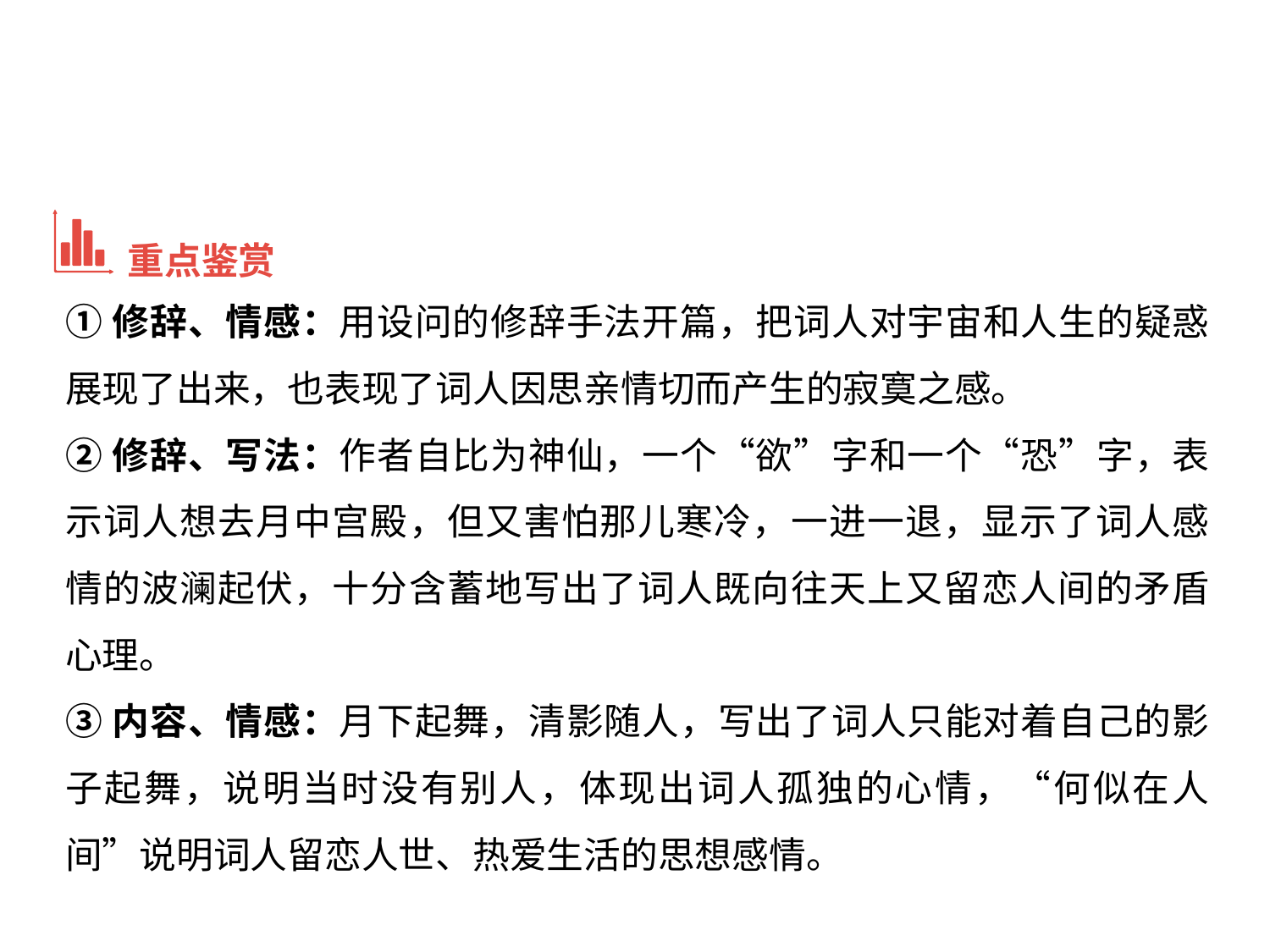

重点鉴赏
①修辞、情感：用设问的修辞手法开篇，把词人对宇宙和人生的疑惑展现了出来，也表现了词人因思亲情切而产生的寂寞之感。
②修辞、写法：作者自比为神仙，一个“欲”字和一个“恐”字，表示词人想去月中宫殿，但又害怕那儿寒冷，一进一退，显示了词人感情的波澜起伏，十分含蓄地写出了词人既向往天上又留恋人间的矛盾心理。
③内容、情感：月下起舞，清影随人，写出了词人只能对着自己的影子起舞，说明当时没有别人，体现出词人孤独的心情，“何似在人间”说明词人留恋人世、热爱生活的思想感情。